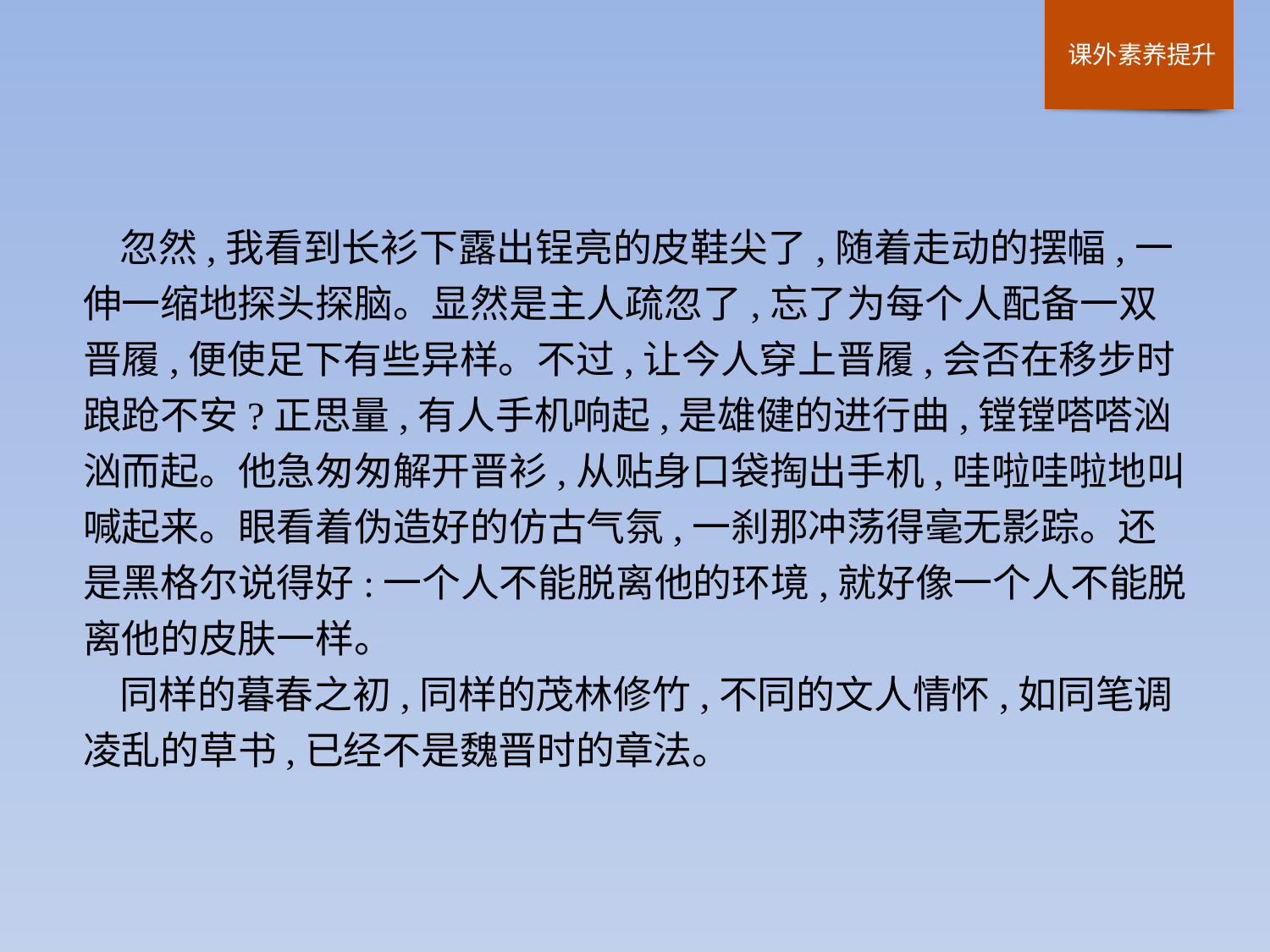

忽然,我看到长衫下露出锃亮的皮鞋尖了,随着走动的摆幅,一伸一缩地探头探脑。显然是主人疏忽了,忘了为每个人配备一双晋履,便使足下有些异样。不过,让今人穿上晋履,会否在移步时踉跄不安?正思量,有人手机响起,是雄健的进行曲,镗镗嗒嗒汹汹而起。他急匆匆解开晋衫,从贴身口袋掏出手机,哇啦哇啦地叫喊起来。眼看着伪造好的仿古气氛,一刹那冲荡得毫无影踪。还是黑格尔说得好:一个人不能脱离他的环境,就好像一个人不能脱离他的皮肤一样。
同样的暮春之初,同样的茂林修竹,不同的文人情怀,如同笔调凌乱的草书,已经不是魏晋时的章法。